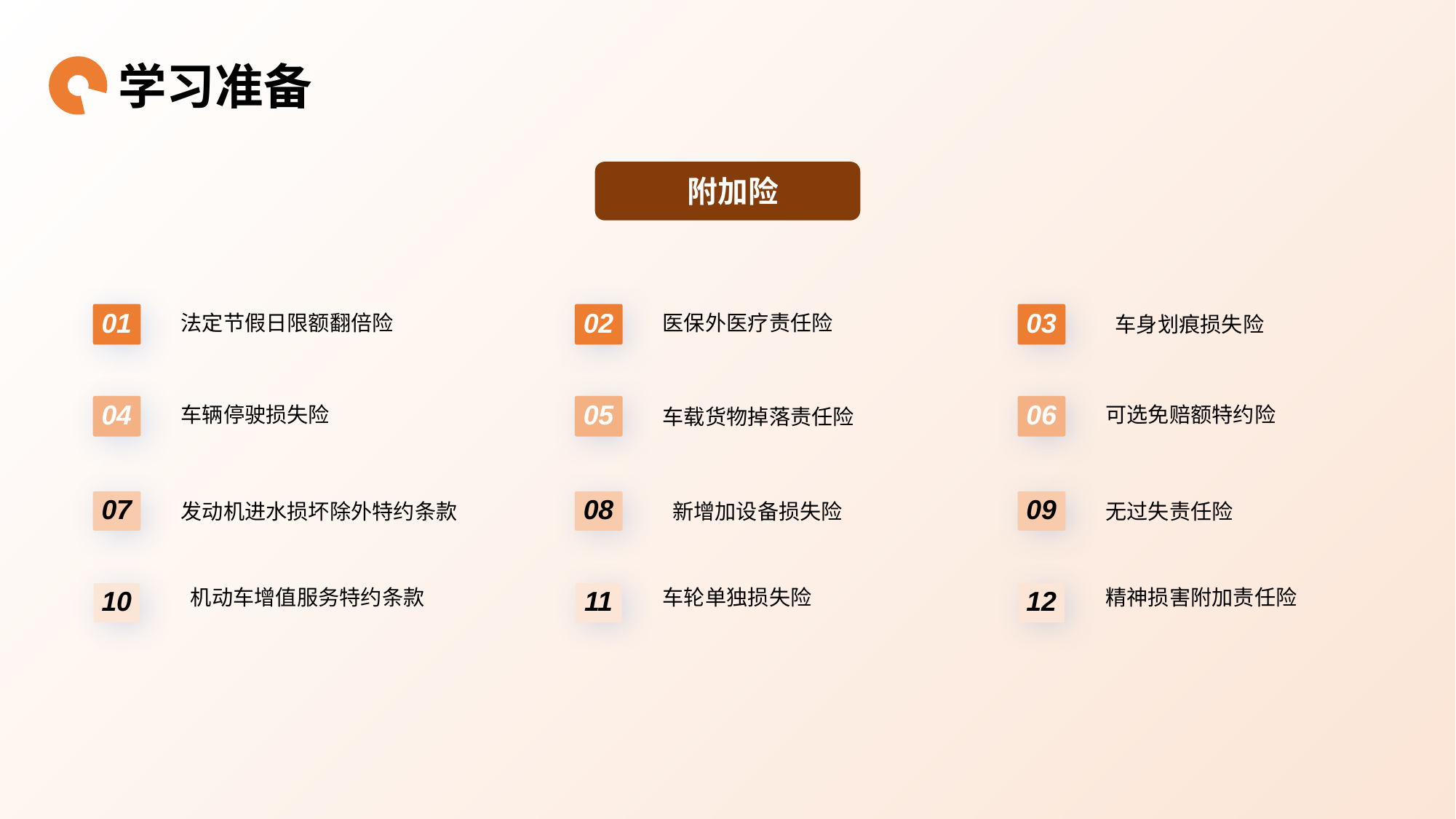

学习准备

附加险
01

02

03

法定节假日限额翻倍险
医保外医疗责任险
 车身划痕损失险
04

05

06

车辆停驶损失险
可选免赔额特约险
车载货物掉落责任险
07

08

09

发动机进水损坏除外特约条款
 新增加设备损失险
无过失责任险
10

 机动车增值服务特约条款
11

车轮单独损失险
12

精神损害附加责任险